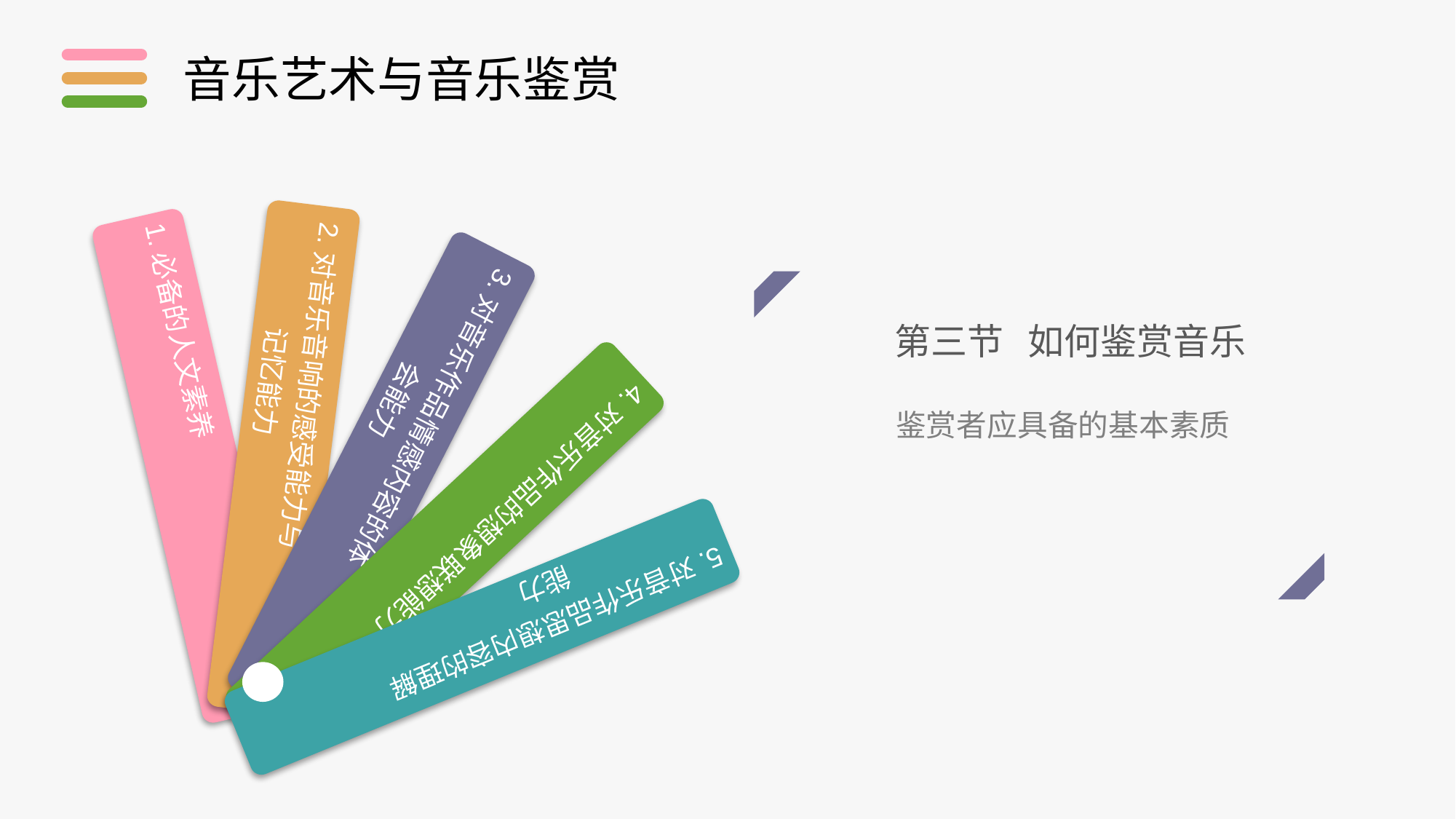

音乐艺术与音乐鉴赏
2.对音乐音响的感受能力与记忆能力
1.必备的人文素养
3.对音乐作品情感内容的体会能力
4.对音乐作品的想象联想能力
5.对音乐作品思想内容的理解能力

第三节   如何鉴赏音乐
鉴赏者应具备的基本素质